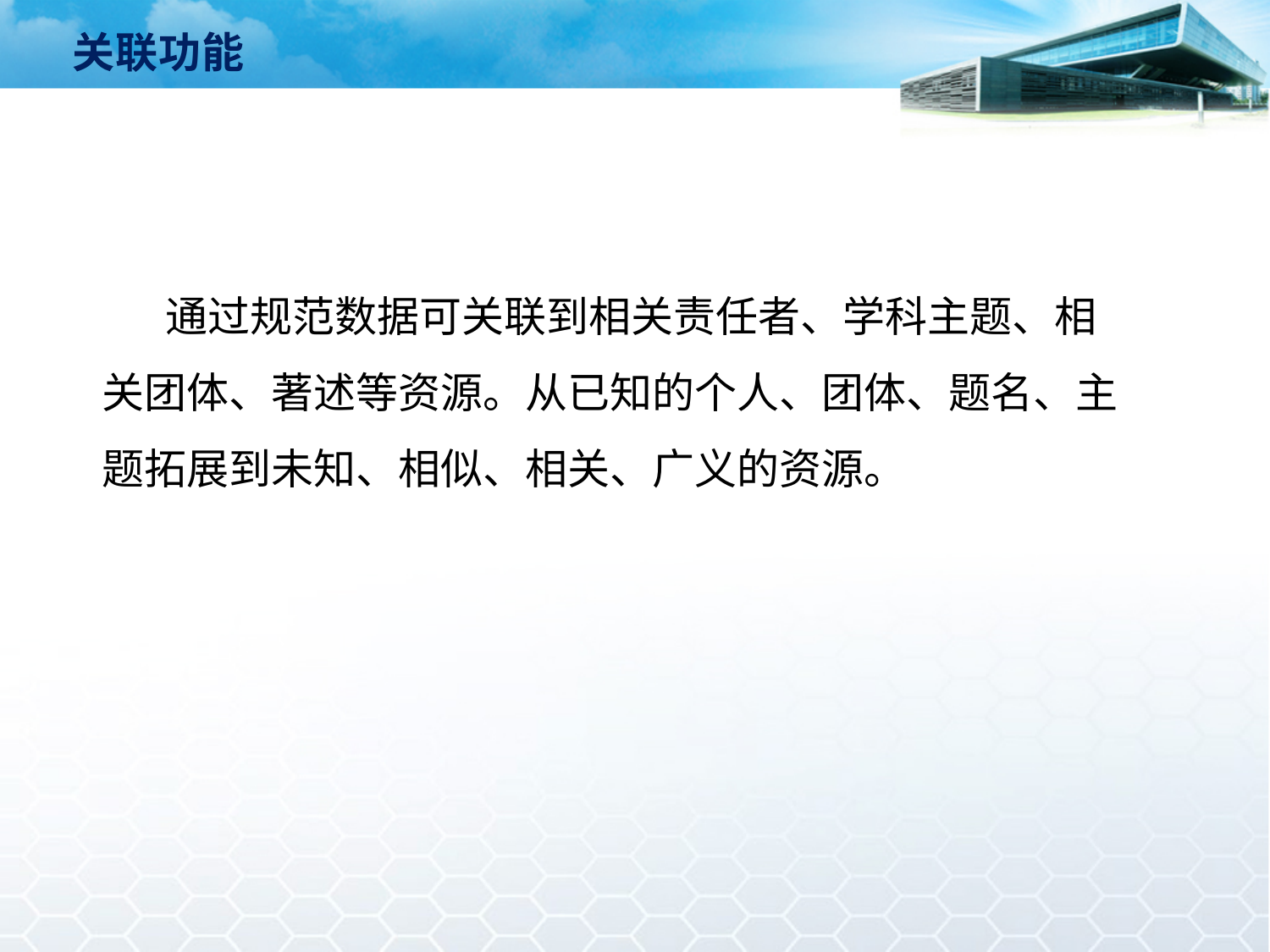

关联功能
通过规范数据可关联到相关责任者、学科主题、相关团体、著述等资源。从已知的个人、团体、题名、主题拓展到未知、相似、相关、广义的资源。